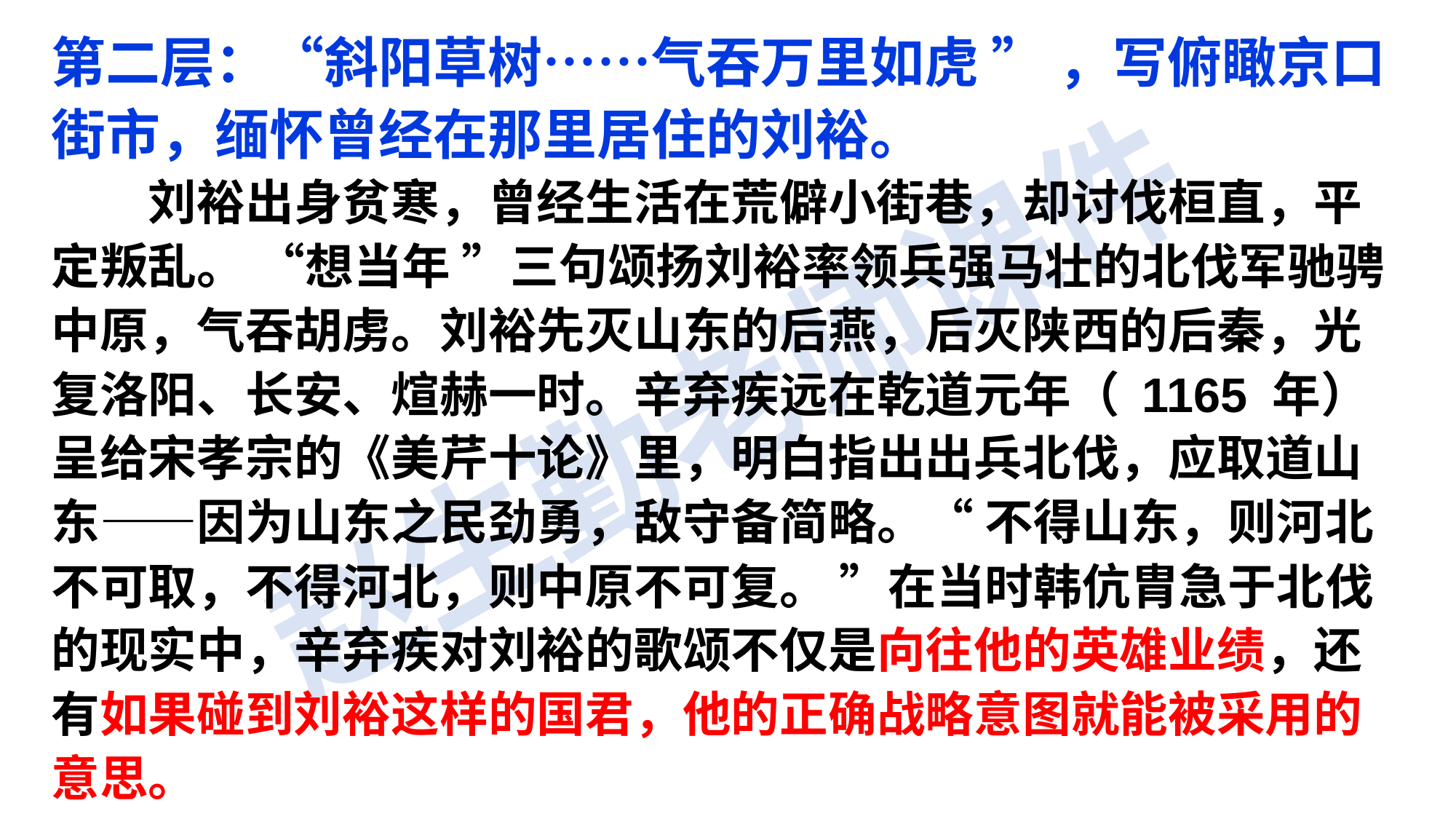

第二层：“斜阳草树……气吞万里如虎 ” ，写俯瞰京口街市，缅怀曾经在那里居住的刘裕。
　　刘裕出身贫寒，曾经生活在荒僻小街巷，却讨伐桓直，平定叛乱。 “想当年 ”三句颂扬刘裕率领兵强马壮的北伐军驰骋中原，气吞胡虏。刘裕先灭山东的后燕，后灭陕西的后秦，光复洛阳、长安、煊赫一时。辛弃疾远在乾道元年（ 1165 年）呈给宋孝宗的《美芹十论》里，明白指出出兵北伐，应取道山东——因为山东之民劲勇，敌守备简略。“ 不得山东，则河北不可取，不得河北，则中原不可复。 ”在当时韩伉胄急于北伐的现实中，辛弃疾对刘裕的歌颂不仅是向往他的英雄业绩，还有如果碰到刘裕这样的国君，他的正确战略意图就能被采用的意思。